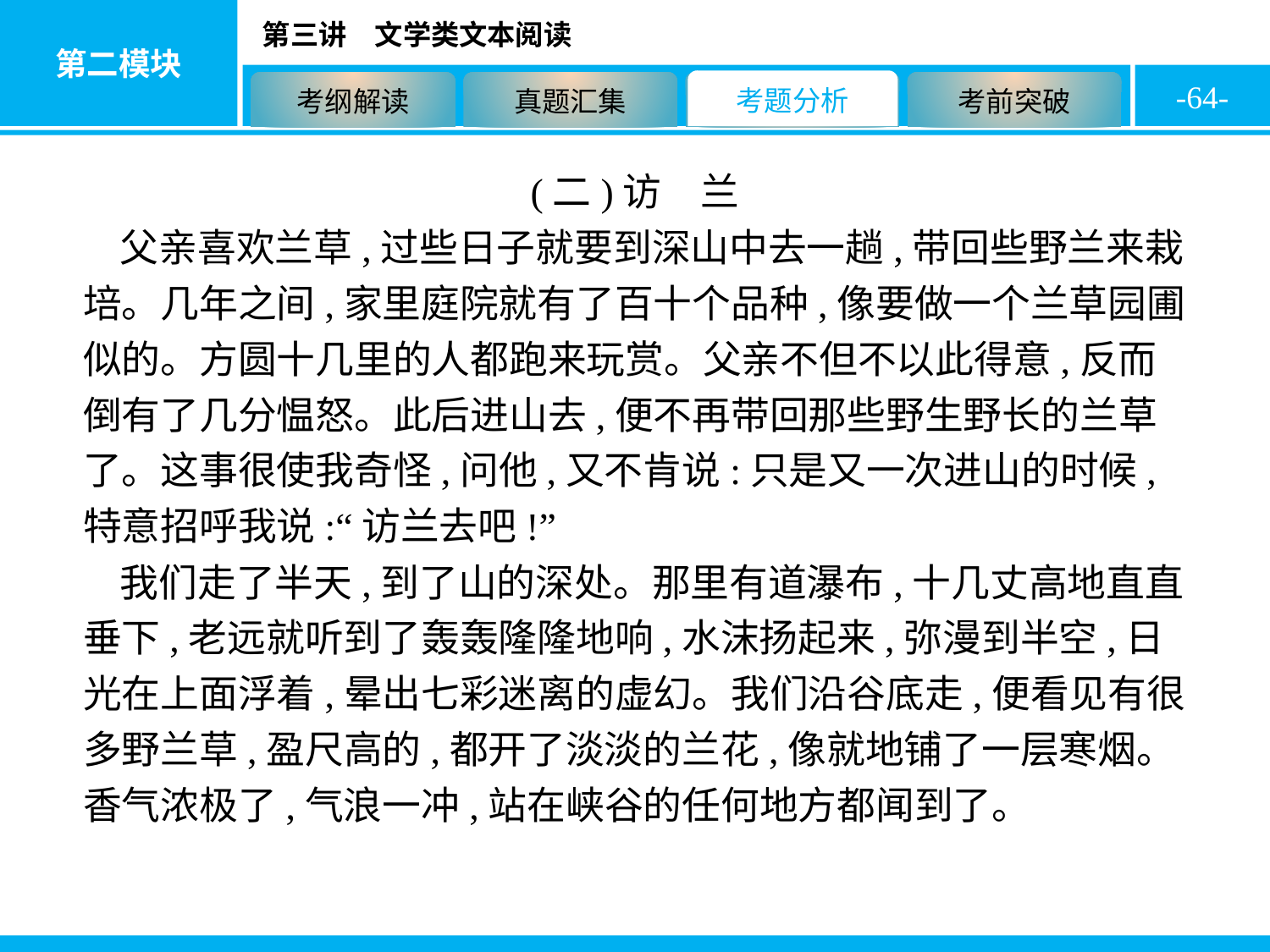

-64-
(二)访　兰
父亲喜欢兰草,过些日子就要到深山中去一趟,带回些野兰来栽培。几年之间,家里庭院就有了百十个品种,像要做一个兰草园圃似的。方圆十几里的人都跑来玩赏。父亲不但不以此得意,反而倒有了几分愠怒。此后进山去,便不再带回那些野生野长的兰草了。这事很使我奇怪,问他,又不肯说:只是又一次进山的时候,特意招呼我说:“访兰去吧!”
我们走了半天,到了山的深处。那里有道瀑布,十几丈高地直直垂下,老远就听到了轰轰隆隆地响,水沫扬起来,弥漫到半空,日光在上面浮着,晕出七彩迷离的虚幻。我们沿谷底走,便看见有很多野兰草,盈尺高的,都开了淡淡的兰花,像就地铺了一层寒烟。香气浓极了,气浪一冲,站在峡谷的任何地方都闻到了。